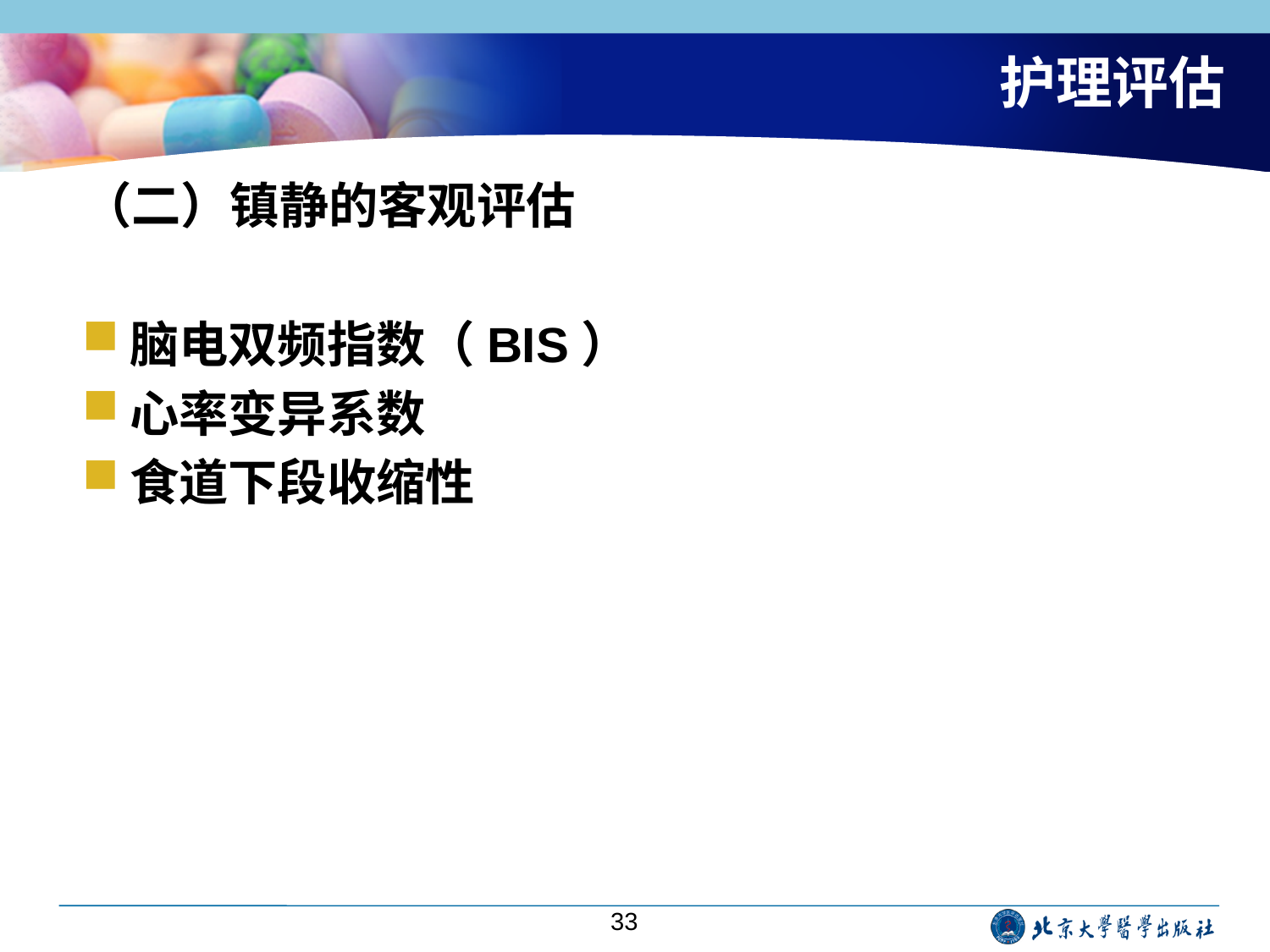

# 护理评估
（二）镇静的客观评估

脑电双频指数（BIS）
心率变异系数
食道下段收缩性
33